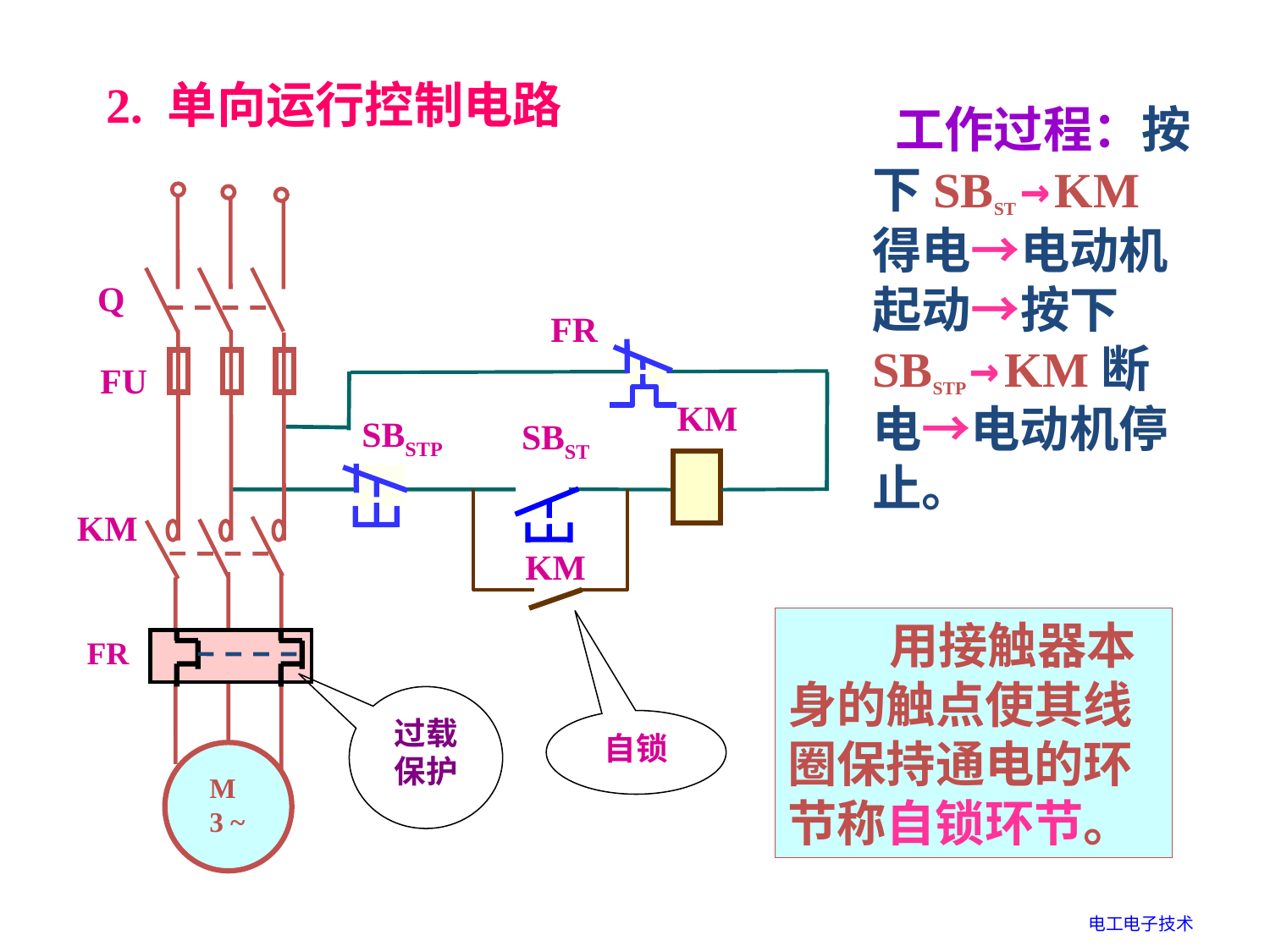

2. 单向运行控制电路
 工作过程：按下SBST → KM得电→电动机起动→按下SBSTP → KM断电→电动机停止。

Q

   FU

KM

M
3 ~
FR

KM

SBST

SBSTP

KM
        用接触器本身的触点使其线圈保持通电的环节称自锁环节。
FR

过载保护
自锁
电工电子技术